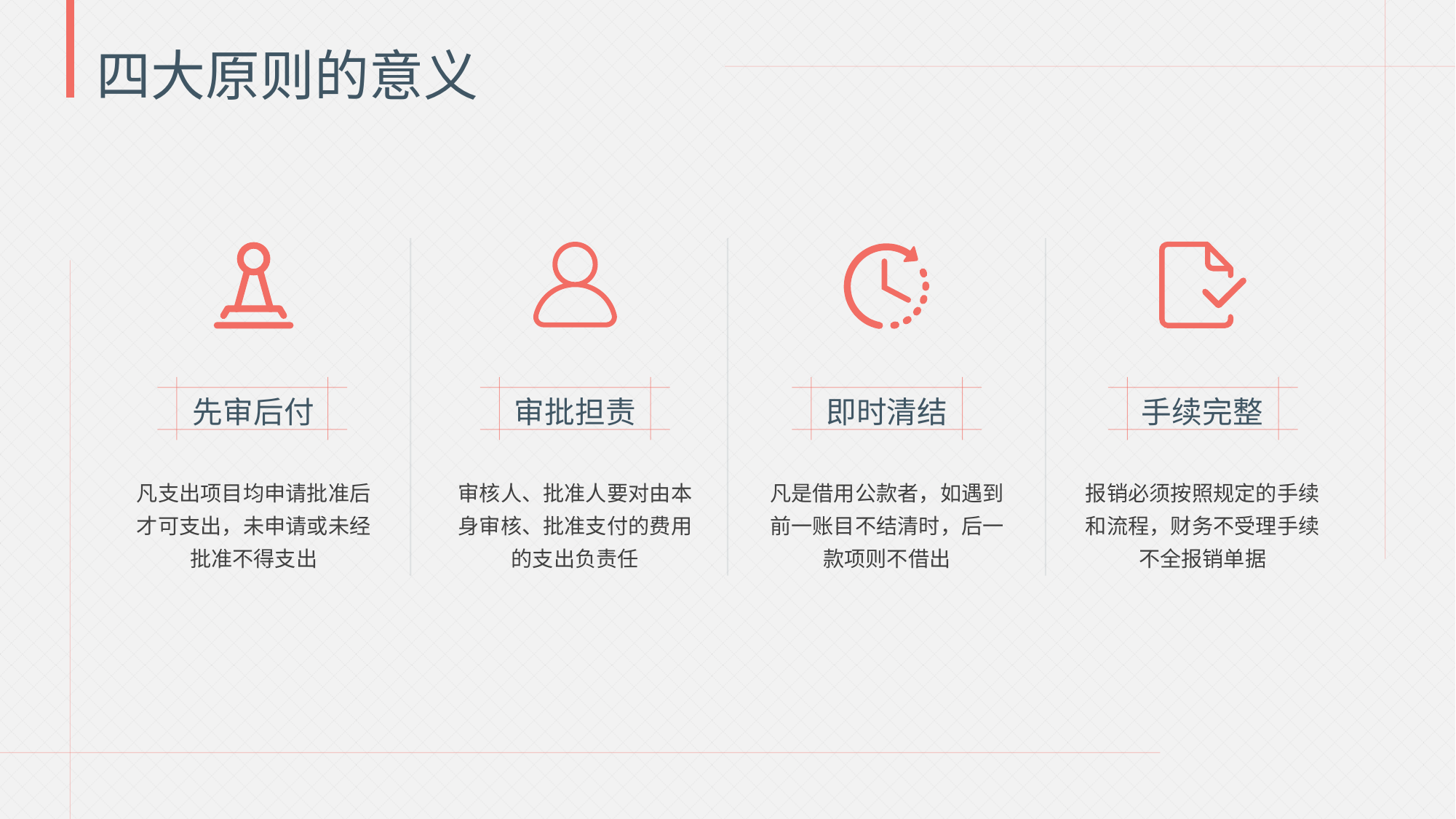

四大原则的意义

先审后付
审批担责
即时清结
手续完整
凡支出项目均申请批准后才可支出，未申请或未经批准不得支出
审核人、批准人要对由本身审核、批准支付的费用的支出负责任
凡是借用公款者，如遇到前一账目不结清时，后一款项则不借出
报销必须按照规定的手续和流程，财务不受理手续不全报销单据